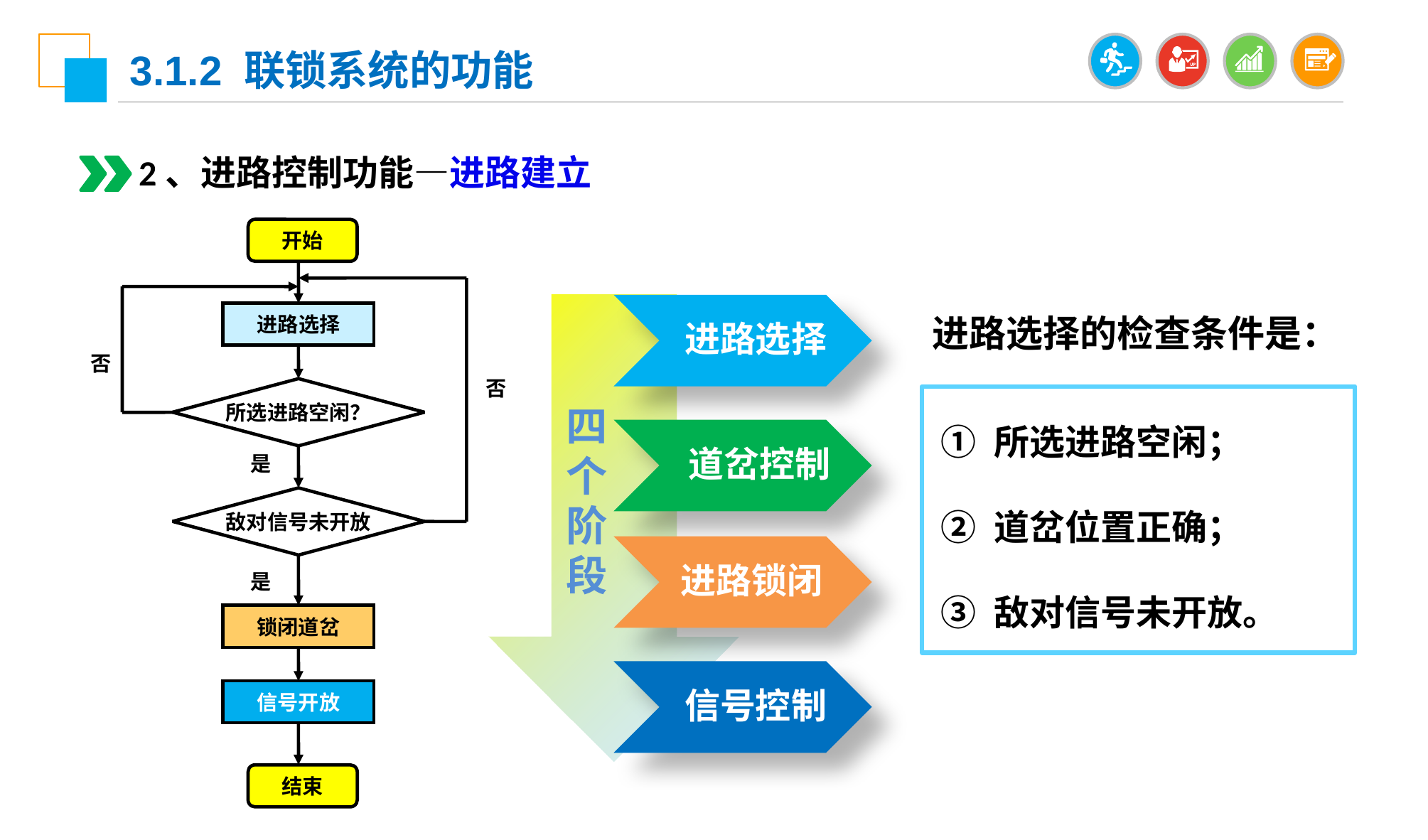

3.1.2 联锁系统的功能
2、进路控制功能—进路建立

开始

进路选择
否

否
所选进路空闲？

是

敌对信号未开放

是
锁闭道岔

信号开放

结束

进路选择
进路选择的检查条件是：
所选进路空闲；
道岔位置正确；
敌对信号未开放。

四个阶段

道岔控制

进路锁闭

信号控制